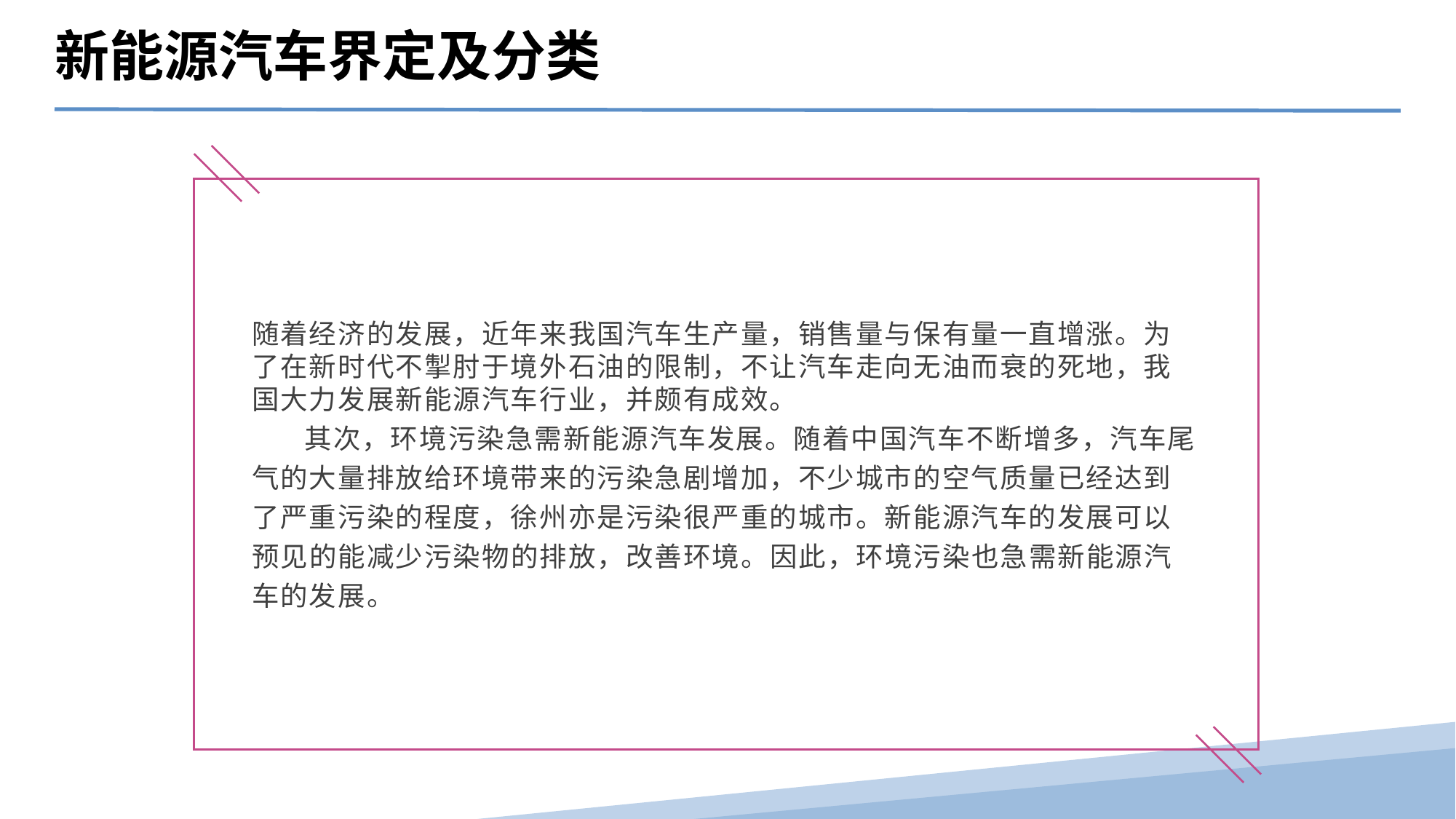

新能源汽车界定及分类

随着经济的发展，近年来我国汽车生产量，销售量与保有量一直增涨。为了在新时代不掣肘于境外石油的限制，不让汽车走向无油而衰的死地，我国大力发展新能源汽车行业，并颇有成效。
      其次，环境污染急需新能源汽车发展。随着中国汽车不断增多，汽车尾气的大量排放给环境带来的污染急剧增加，不少城市的空气质量已经达到了严重污染的程度，徐州亦是污染很严重的城市。新能源汽车的发展可以预见的能减少污染物的排放，改善环境。因此，环境污染也急需新能源汽车的发展。